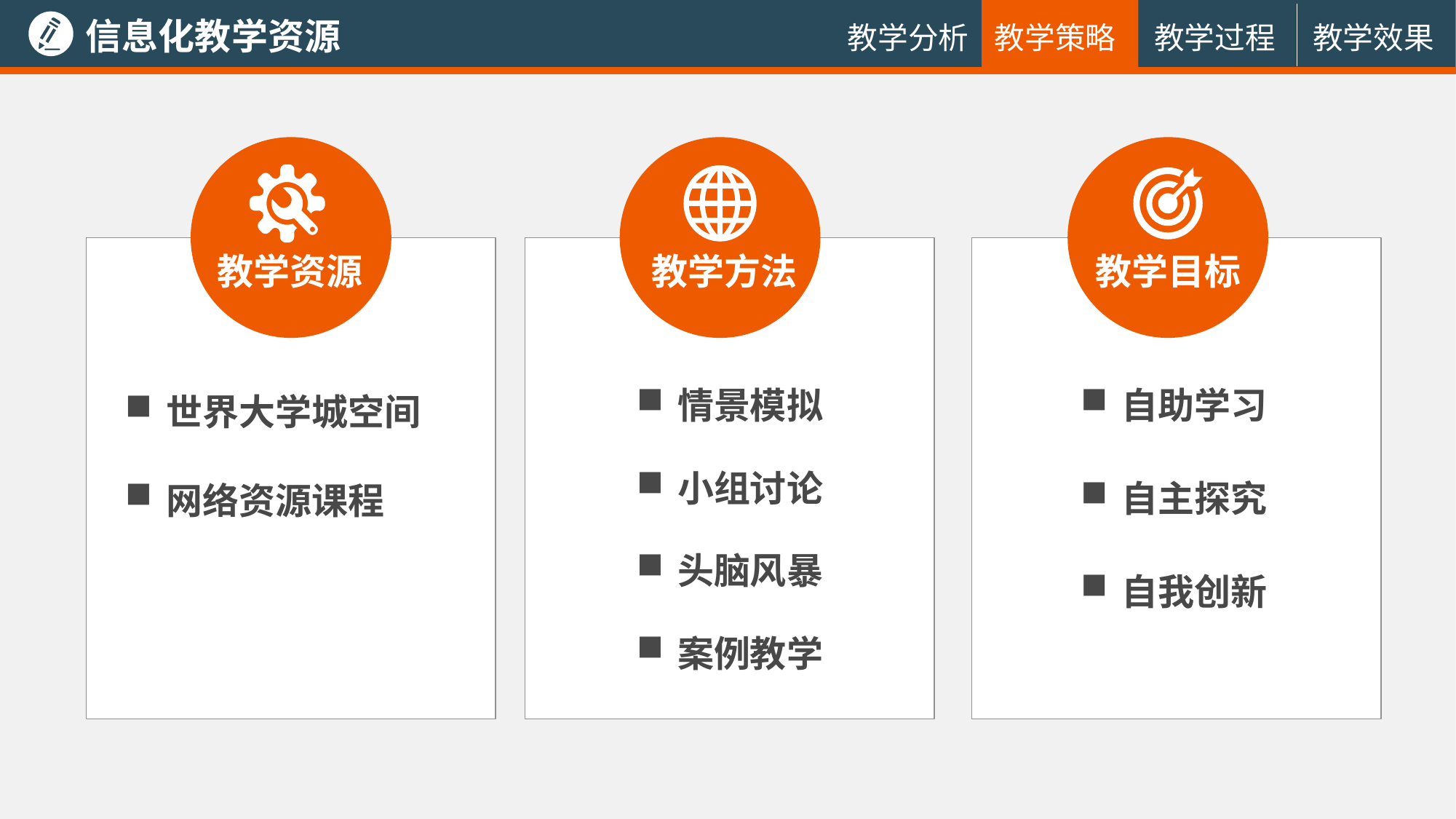

信息化教学资源

教学过程
教学效果
教学分析
教学策略

教学资源
教学方法
教学目标
情景模拟
自助学习
世界大学城空间
小组讨论
自主探究
网络资源课程
头脑风暴
自我创新
案例教学